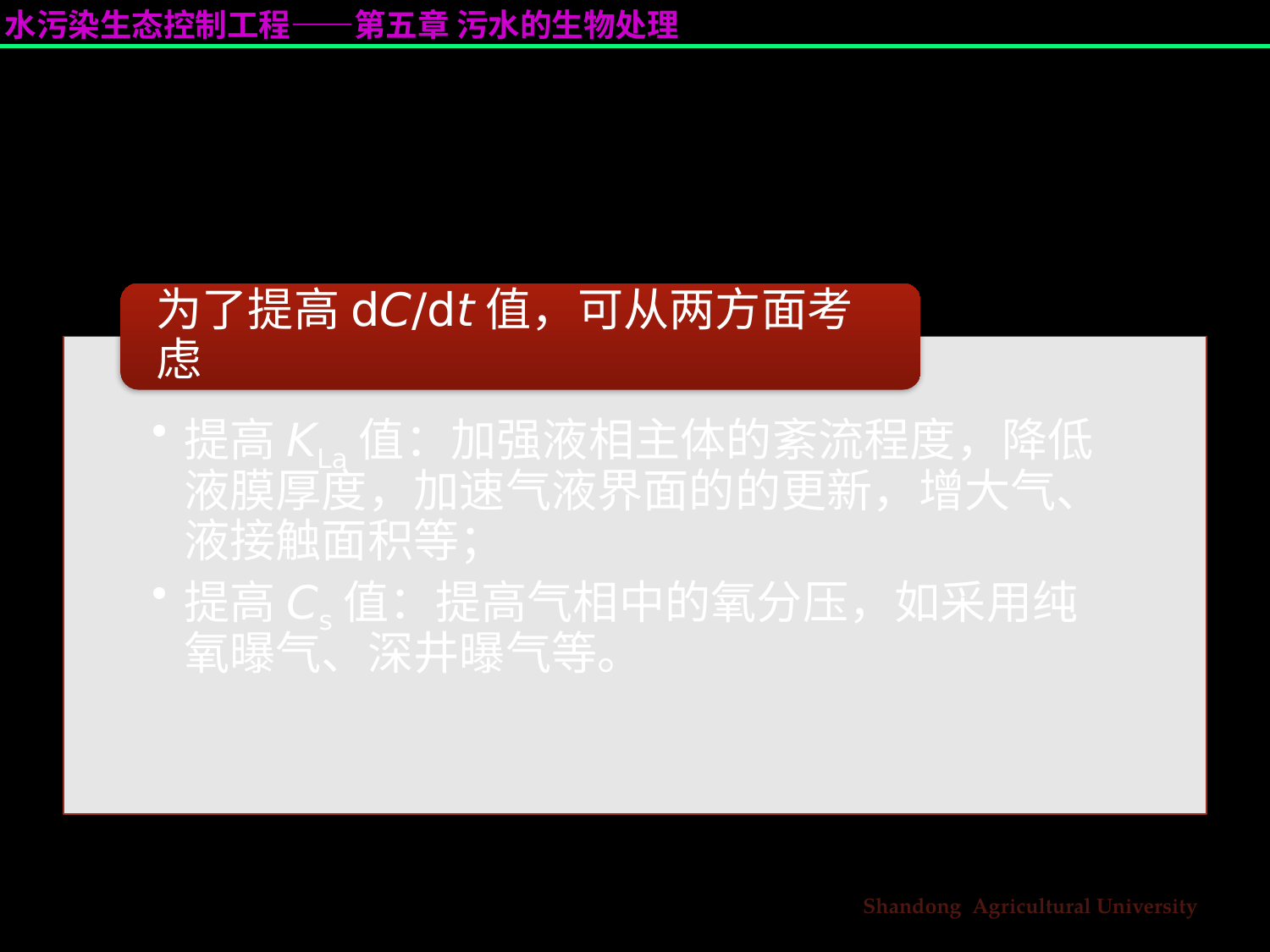

#
提高KLa值：加强液相主体的紊流程度，降低液膜厚度，加速气液界面的的更新，增大气、液接触面积等；
提高Cs值：提高气相中的氧分压，如采用纯氧曝气、深井曝气等。
为了提高dC/dt值，可从两方面考虑